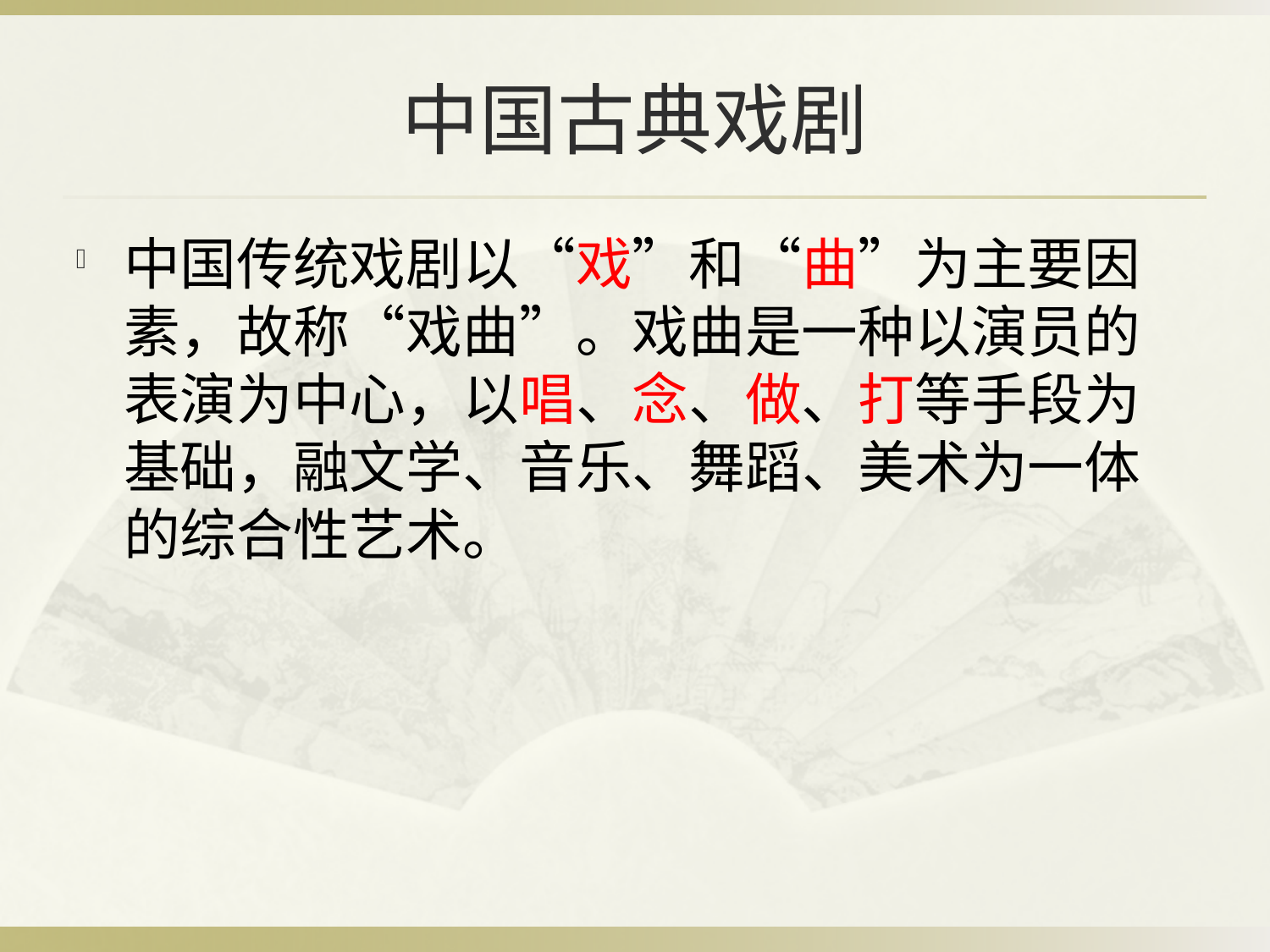

# 中国古典戏剧
中国传统戏剧以“戏”和“曲”为主要因素，故称“戏曲”。戏曲是一种以演员的表演为中心，以唱、念、做、打等手段为基础，融文学、音乐、舞蹈、美术为一体的综合性艺术。